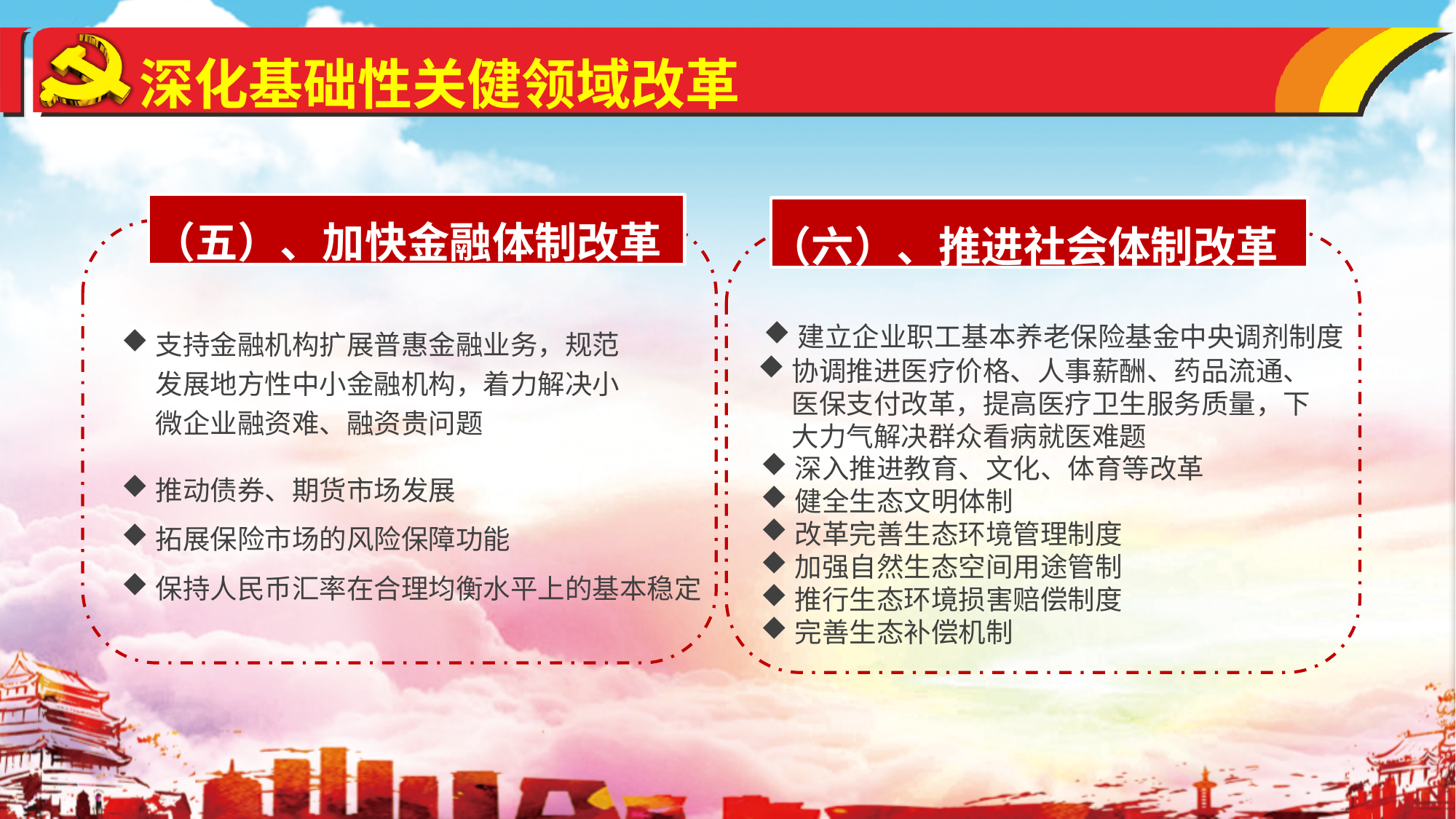

深化基础性关健领域改革
（五）、加快金融体制改革
（六）、推进社会体制改革

建立企业职工基本养老保险基金中央调剂制度
支持金融机构扩展普惠金融业务，规范发展地方性中小金融机构，着力解决小微企业融资难、融资贵问题
协调推进医疗价格、人事薪酬、药品流通、医保支付改革，提高医疗卫生服务质量，下大力气解决群众看病就医难题
深入推进教育、文化、体育等改革
健全生态文明体制
改革完善生态环境管理制度
加强自然生态空间用途管制
推行生态环境损害赔偿制度
完善生态补偿机制
推动债券、期货市场发展
拓展保险市场的风险保障功能
保持人民币汇率在合理均衡水平上的基本稳定